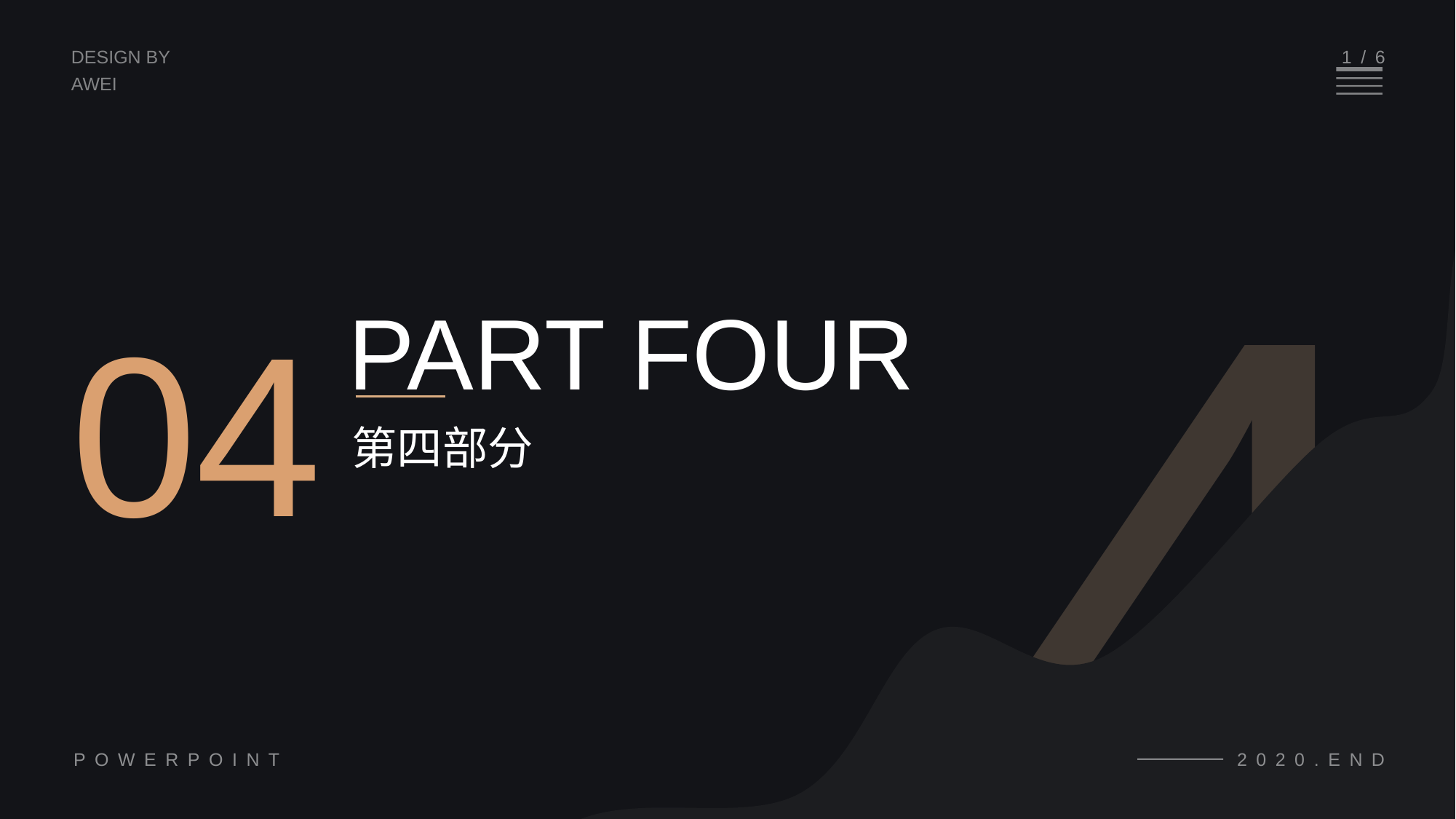

4
1/6

DESIGN BY
AWEI

04

PART FOUR
第四部分
POWERPOINT
2020.END